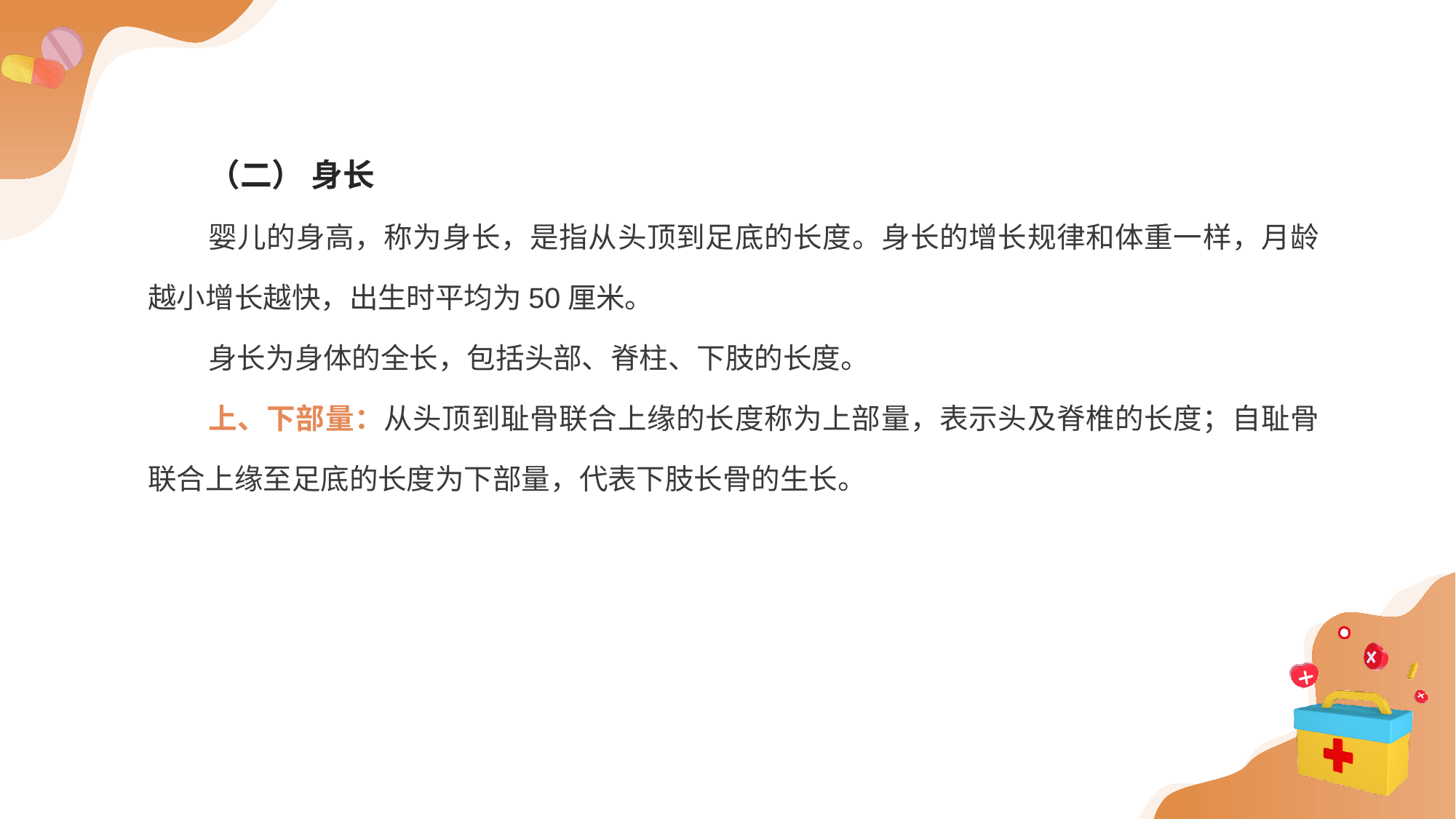

（二） 身长
婴儿的身高，称为身长，是指从头顶到足底的长度。身长的增长规律和体重一样，月龄越小增长越快，出生时平均为50厘米。
身长为身体的全长，包括头部、脊柱、下肢的长度。
上、下部量：从头顶到耻骨联合上缘的长度称为上部量，表示头及脊椎的长度；自耻骨联合上缘至足底的长度为下部量，代表下肢长骨的生长。